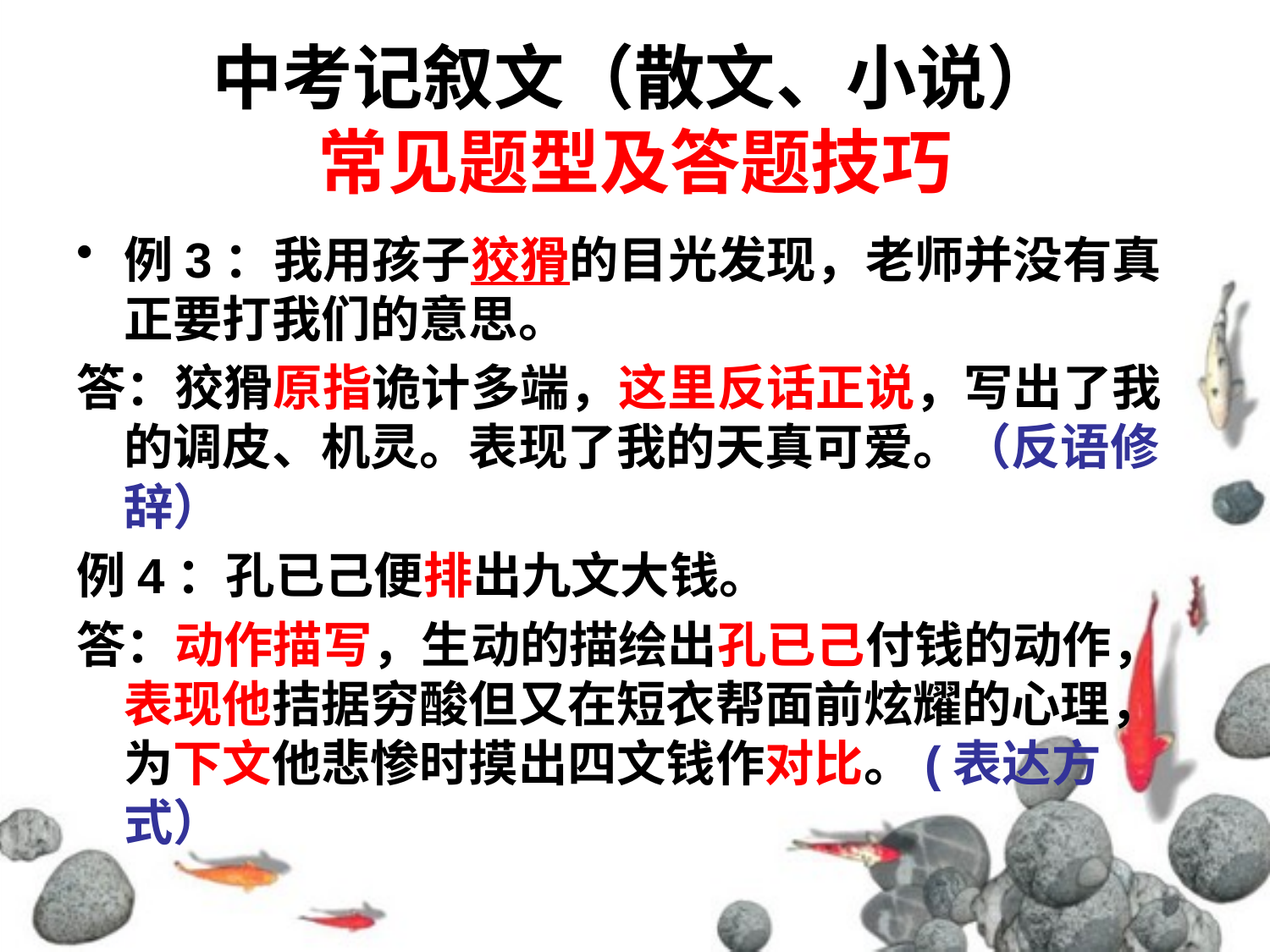

# 中考记叙文（散文、小说） 常见题型及答题技巧
例3：我用孩子狡猾的目光发现，老师并没有真正要打我们的意思。
答：狡猾原指诡计多端，这里反话正说，写出了我的调皮、机灵。表现了我的天真可爱。（反语修辞）
例4：孔已己便排出九文大钱。
答：动作描写，生动的描绘出孔已己付钱的动作，表现他拮据穷酸但又在短衣帮面前炫耀的心理，为下文他悲惨时摸出四文钱作对比。(表达方式）